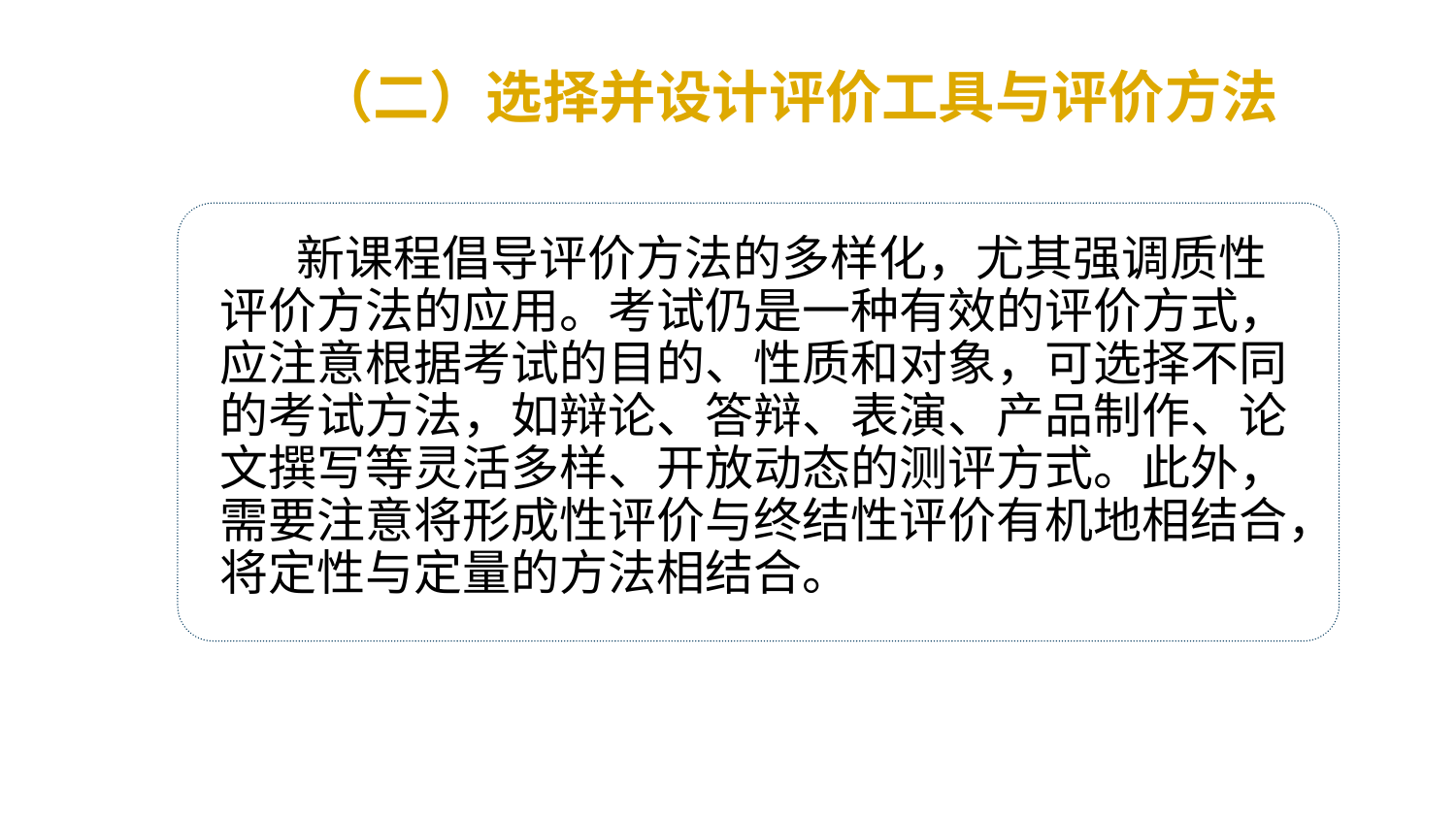

（二）选择并设计评价工具与评价方法

      新课程倡导评价方法的多样化，尤其强调质性评价方法的应用。考试仍是一种有效的评价方式，应注意根据考试的目的、性质和对象，可选择不同的考试方法，如辩论、答辩、表演、产品制作、论文撰写等灵活多样、开放动态的测评方式。此外，需要注意将形成性评价与终结性评价有机地相结合，将定性与定量的方法相结合。